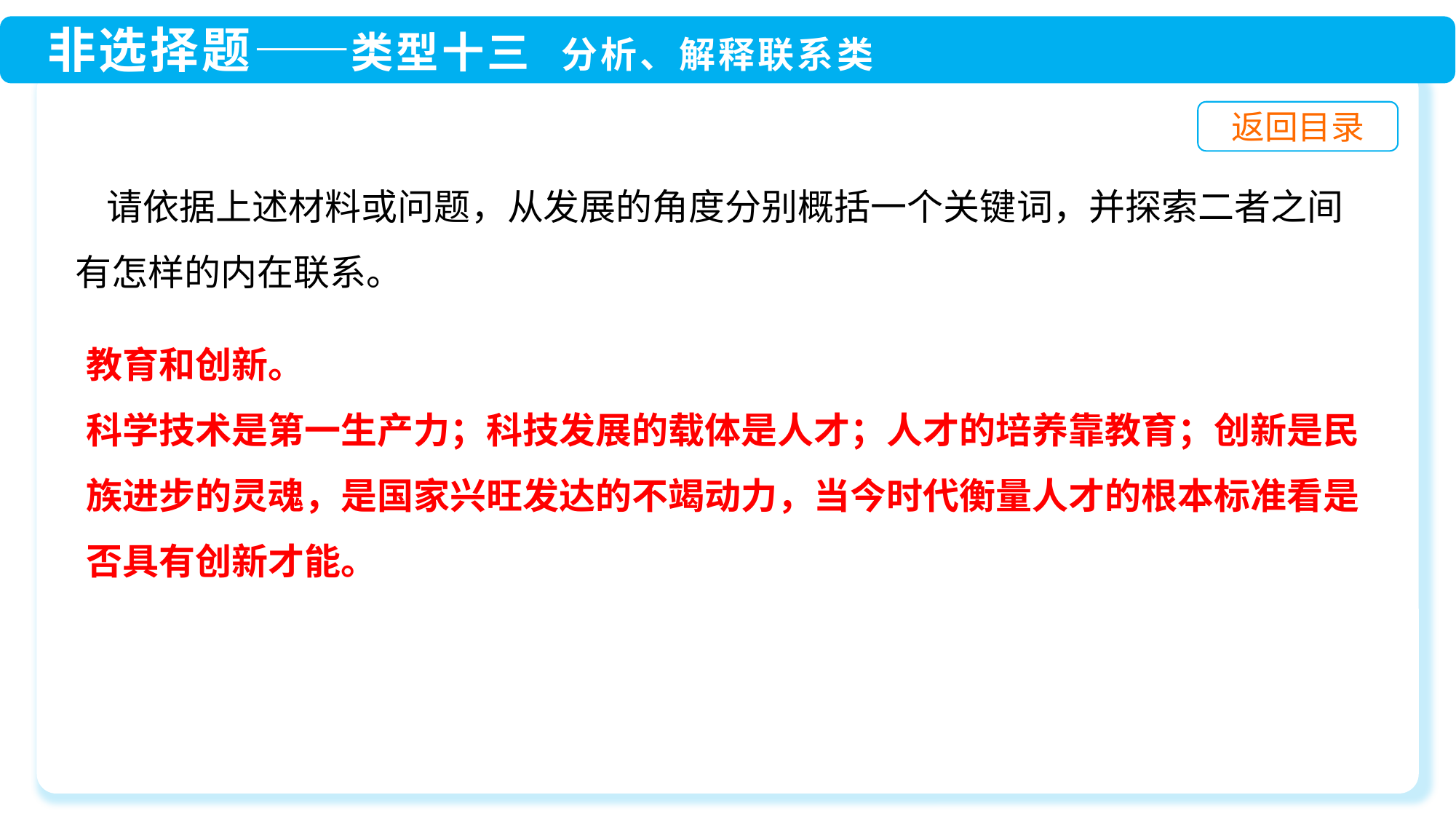

请依据上述材料或问题，从发展的角度分别概括一个关键词，并探索二者之间有怎样的内在联系。
教育和创新。
科学技术是第一生产力；科技发展的载体是人才；人才的培养靠教育；创新是民族进步的灵魂，是国家兴旺发达的不竭动力，当今时代衡量人才的根本标准看是否具有创新才能。